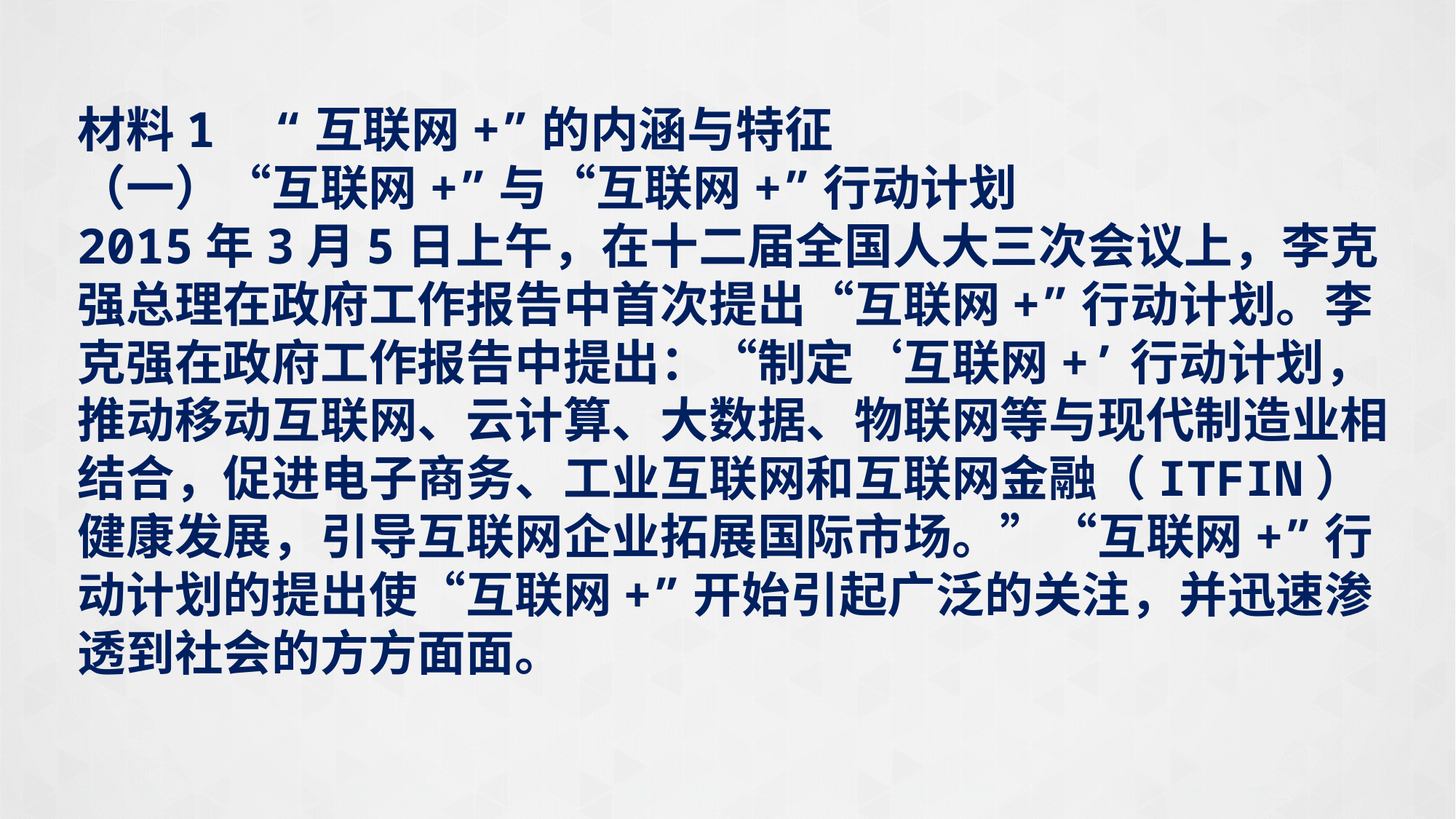

材料1  “互联网+”的内涵与特征
（一）“互联网+”与“互联网+”行动计划
2015年3月5日上午，在十二届全国人大三次会议上，李克强总理在政府工作报告中首次提出“互联网+”行动计划。李克强在政府工作报告中提出：“制定‘互联网+’行动计划，推动移动互联网、云计算、大数据、物联网等与现代制造业相结合，促进电子商务、工业互联网和互联网金融（ITFIN）健康发展，引导互联网企业拓展国际市场。”“互联网+”行动计划的提出使“互联网+”开始引起广泛的关注，并迅速渗透到社会的方方面面。